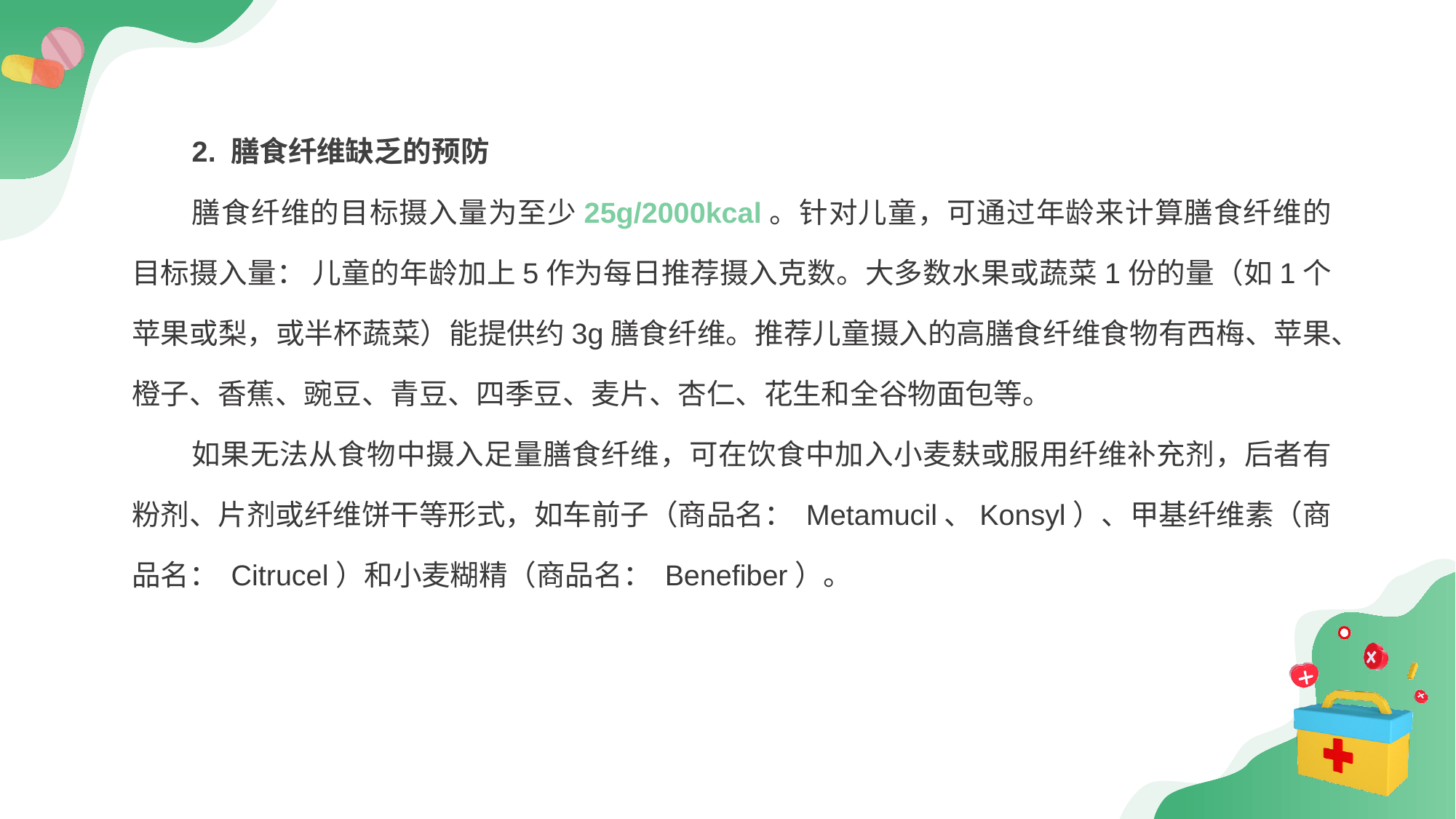

2. 膳食纤维缺乏的预防
膳食纤维的目标摄入量为至少25g/2000kcal。针对儿童，可通过年龄来计算膳食纤维的目标摄入量： 儿童的年龄加上5作为每日推荐摄入克数。大多数水果或蔬菜1份的量（如1个苹果或梨，或半杯蔬菜）能提供约3g膳食纤维。推荐儿童摄入的高膳食纤维食物有西梅、苹果、橙子、香蕉、豌豆、青豆、四季豆、麦片、杏仁、花生和全谷物面包等。
如果无法从食物中摄入足量膳食纤维，可在饮食中加入小麦麸或服用纤维补充剂，后者有粉剂、片剂或纤维饼干等形式，如车前子（商品名： Metamucil、Konsyl）、甲基纤维素（商品名： Citrucel）和小麦糊精（商品名： Benefiber）。